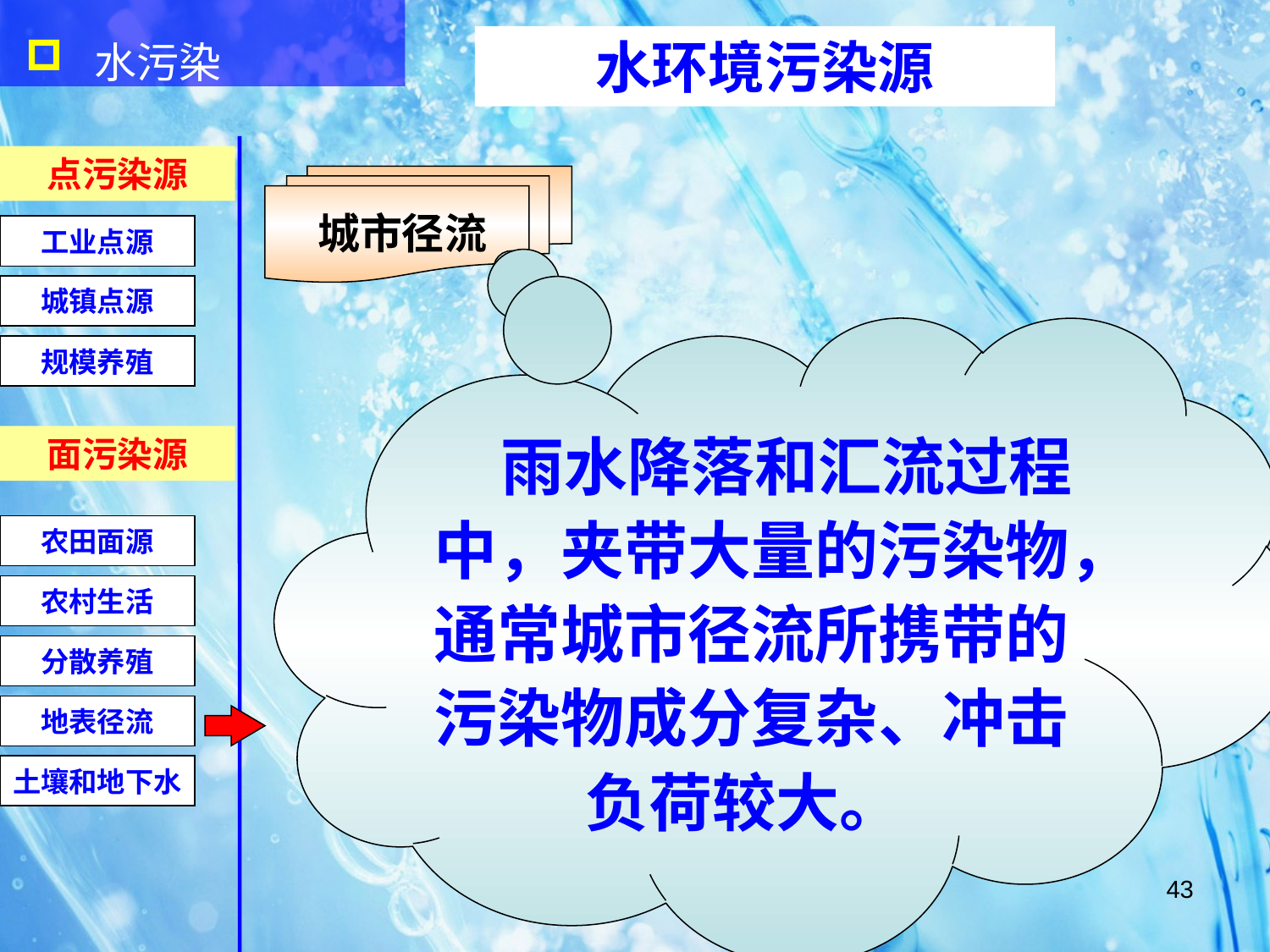

水污染
水环境污染源

点污染源
    城市径流
工业点源
城镇点源
          雨水降落和汇流过程中，夹带大量的污染物，通常城市径流所携带的污染物成分复杂、冲击负荷较大。
规模养殖
面污染源
农田面源
农村生活
分散养殖
地表径流

土壤和地下水
43